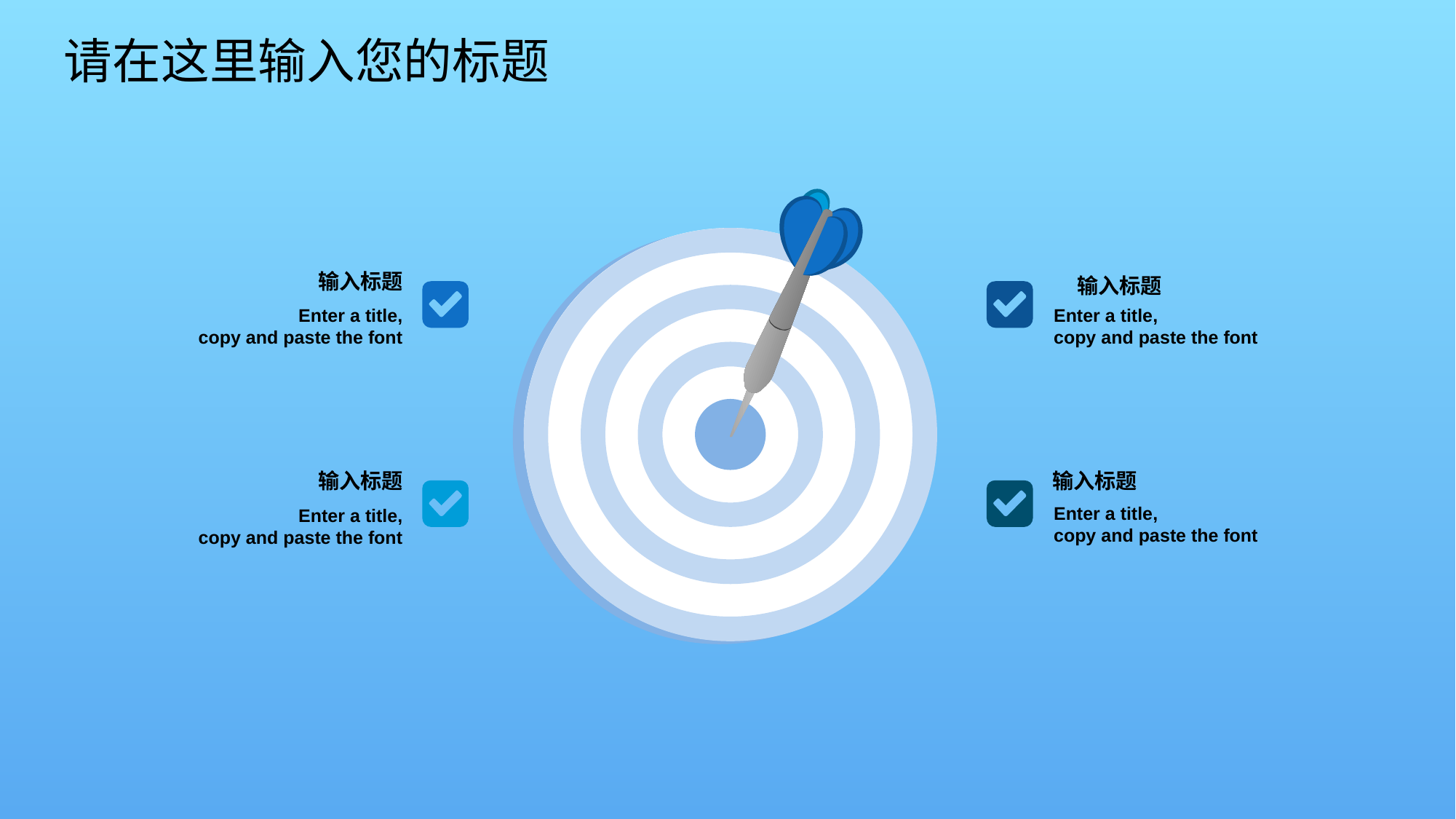

请在这里输入您的标题

输入标题
输入标题

Enter a title,
copy and paste the font
Enter a title,
copy and paste the font

输入标题
输入标题

Enter a title,
copy and paste the font
Enter a title,
copy and paste the font